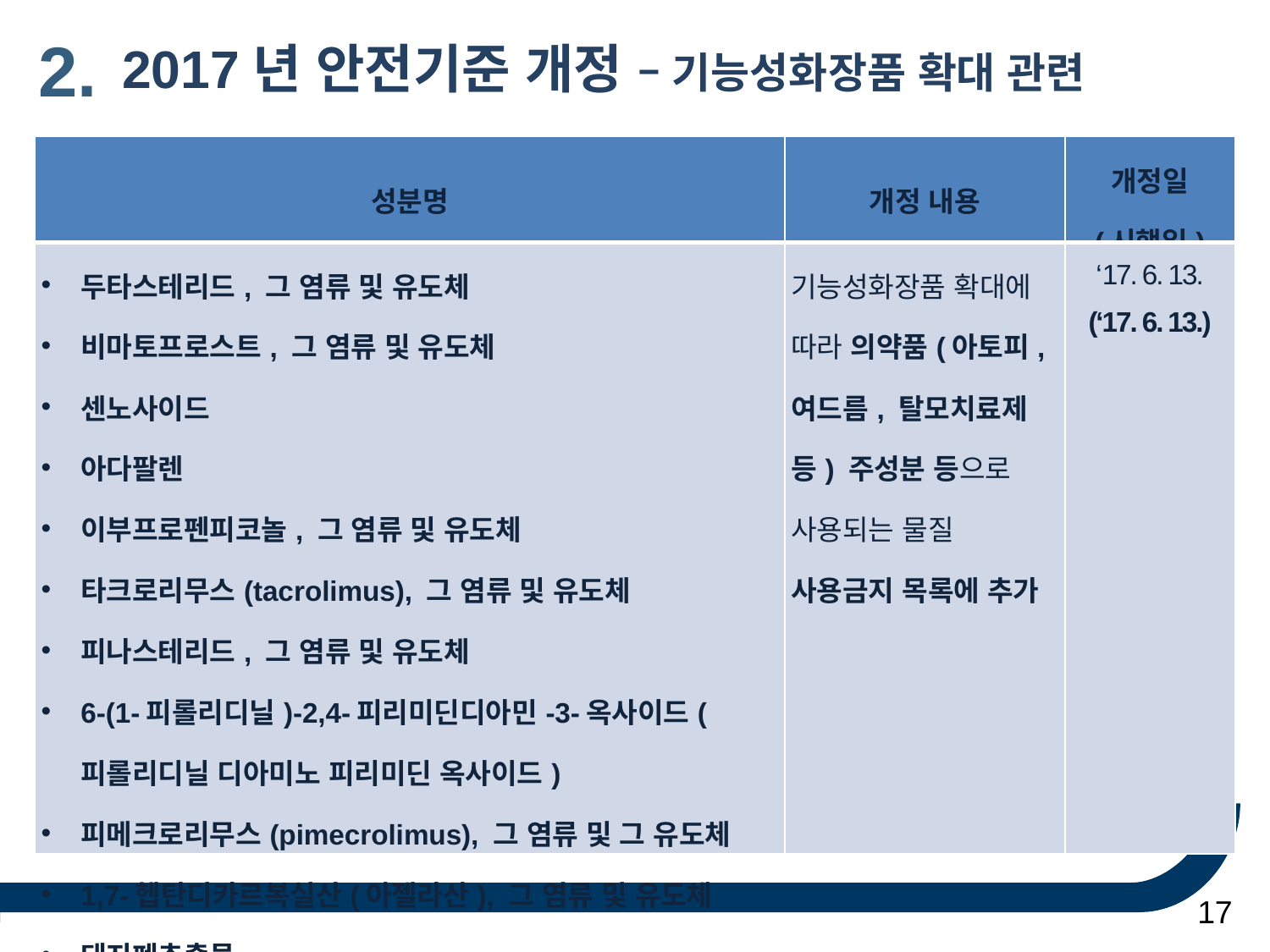

2.
 2017년 안전기준 개정 – 기능성화장품 확대 관련
| 성분명 | 개정 내용 | 개정일 (시행일) |
| --- | --- | --- |
| 두타스테리드, 그 염류 및 유도체 비마토프로스트, 그 염류 및 유도체 센노사이드 아다팔렌 이부프로펜피코놀, 그 염류 및 유도체 타크로리무스(tacrolimus), 그 염류 및 유도체 피나스테리드, 그 염류 및 유도체 6-(1-피롤리디닐)-2,4-피리미딘디아민-3-옥사이드(피롤리디닐 디아미노 피리미딘 옥사이드) 피메크로리무스(pimecrolimus), 그 염류 및 그 유도체 1,7-헵탄디카르복실산(아젤라산), 그 염류 및 유도체 돼지폐추출물 | 기능성화장품 확대에 따라 의약품(아토피, 여드름, 탈모치료제 등) 주성분 등으로 사용되는 물질 사용금지 목록에 추가 | ‘17. 6. 13. (‘17. 6. 13.) |
17